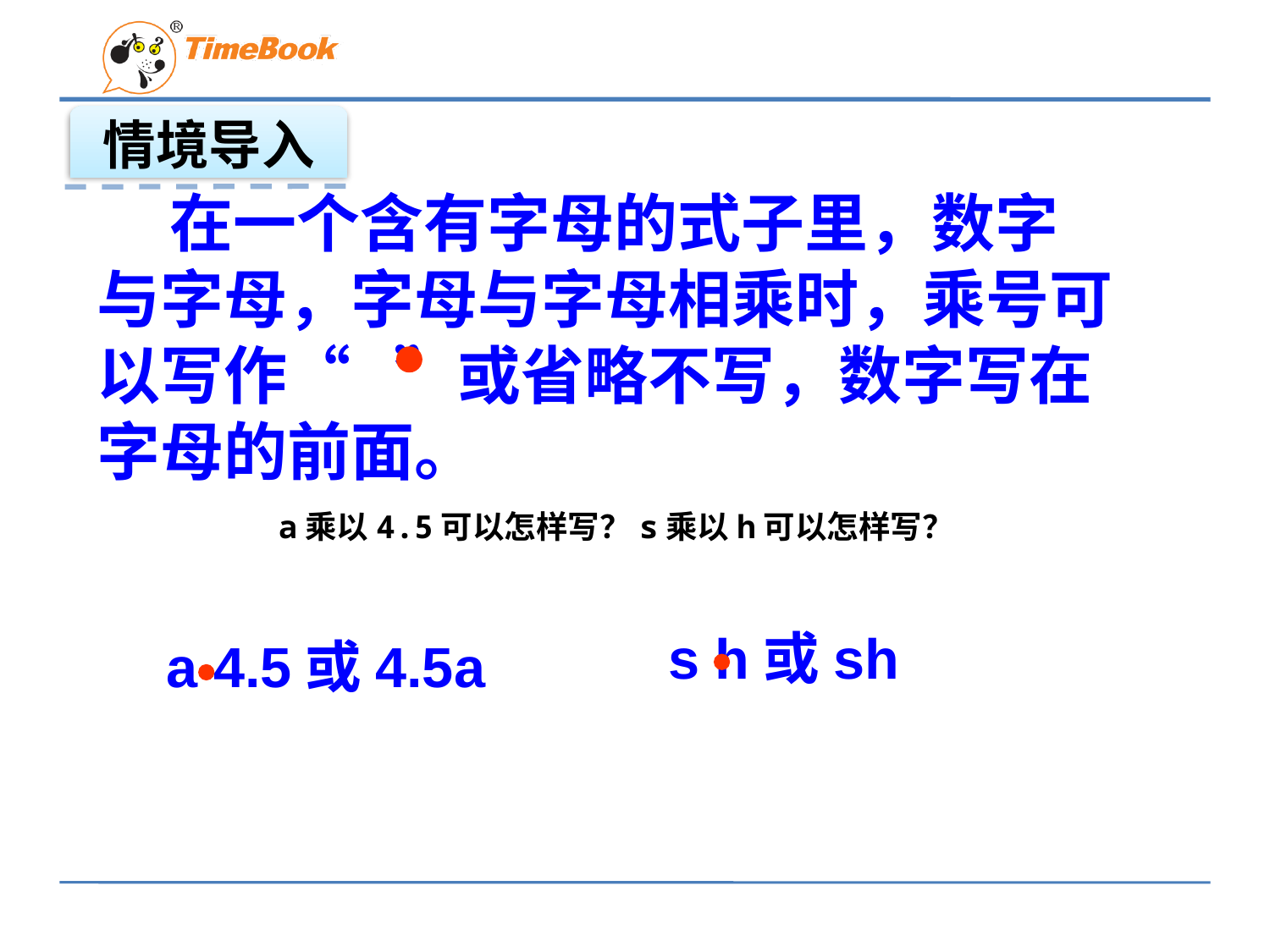

情境导入
    在一个含有字母的式子里，数字与字母，字母与字母相乘时，乘号可以写作“   ”或省略不写，数字写在字母的前面。

a乘以4.5可以怎样写？s乘以h可以怎样写？
s h或sh

a 4.5或4.5a